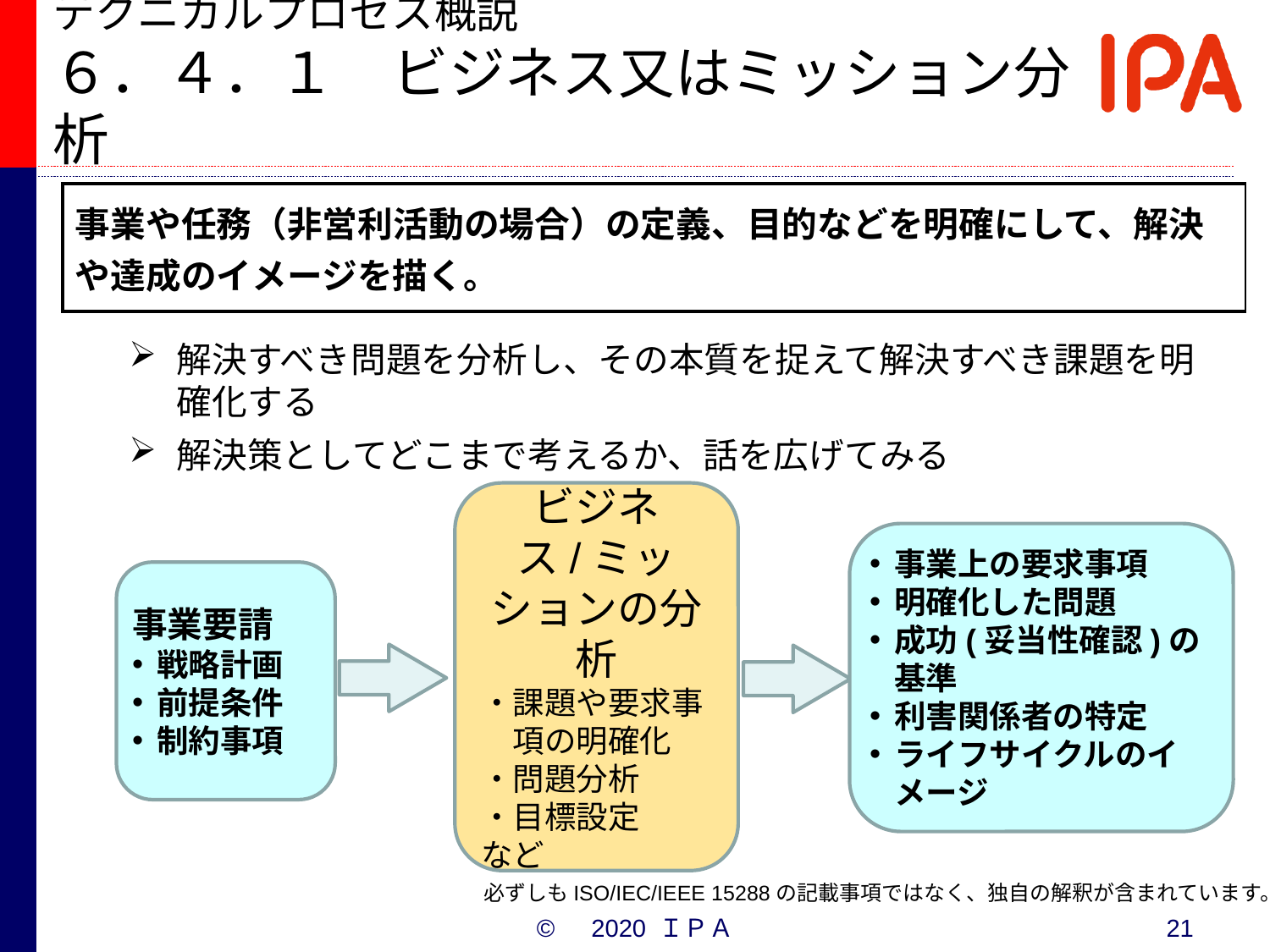

# テクニカルプロセス概説 ６．４．１　ビジネス又はミッション分析

| 事業や任務（非営利活動の場合）の定義、目的などを明確にして、解決や達成のイメージを描く。 |
| --- |
解決すべき問題を分析し、その本質を捉えて解決すべき課題を明確化する
解決策としてどこまで考えるか、話を広げてみる
ビジネス/ミッションの分析
・課題や要求事
　項の明確化
・問題分析
・目標設定
など
事業上の要求事項
明確化した問題
成功(妥当性確認)の基準
利害関係者の特定
ライフサイクルのイメージ
事業要請
戦略計画
前提条件
制約事項

必ずしもISO/IEC/IEEE 15288の記載事項ではなく、独自の解釈が含まれています。
©　2020 ＩＰＡ
21